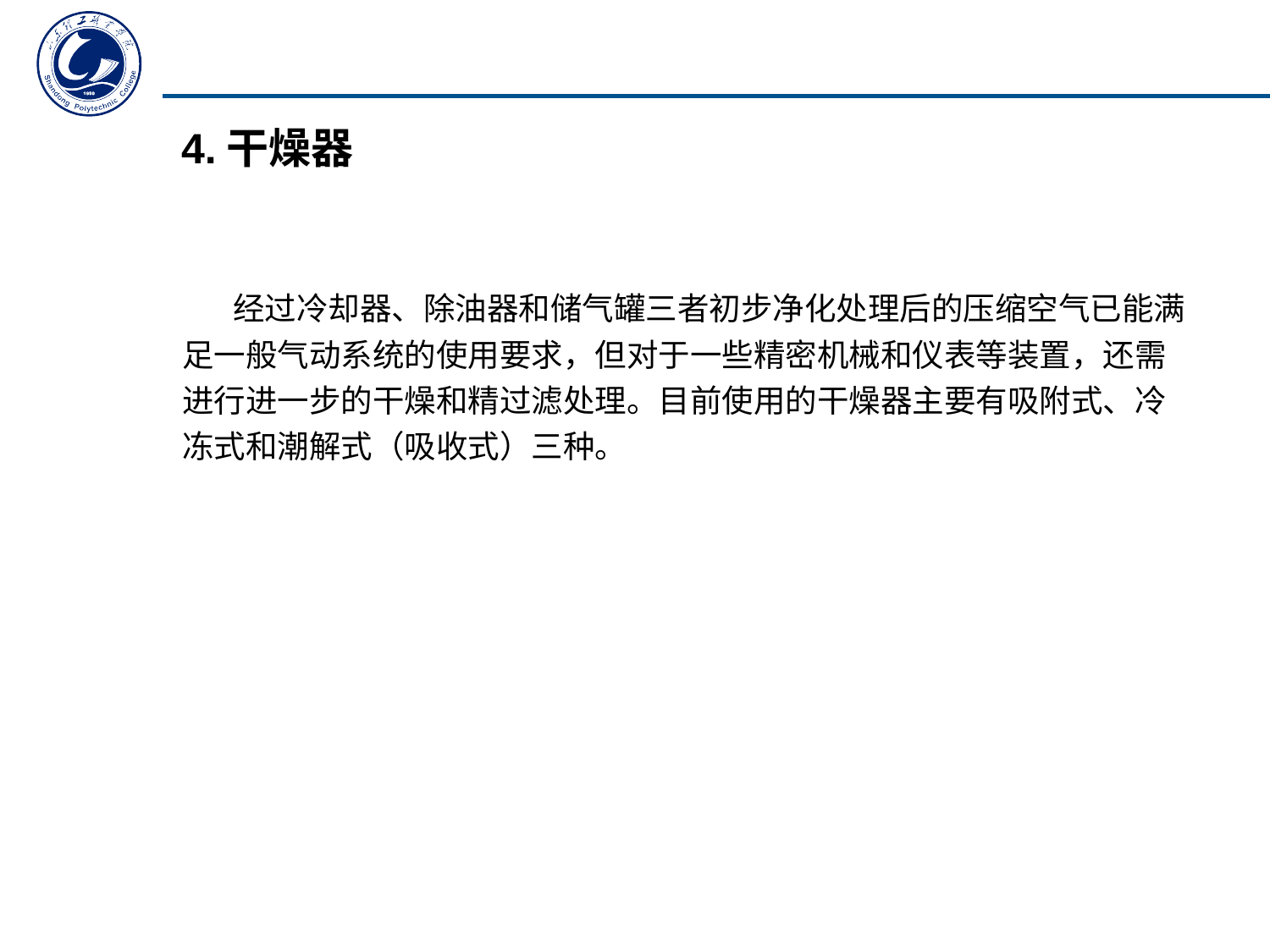

4.干燥器
　  经过冷却器、除油器和储气罐三者初步净化处理后的压缩空气已能满足一般气动系统的使用要求，但对于一些精密机械和仪表等装置，还需进行进一步的干燥和精过滤处理。目前使用的干燥器主要有吸附式、冷冻式和潮解式（吸收式）三种。